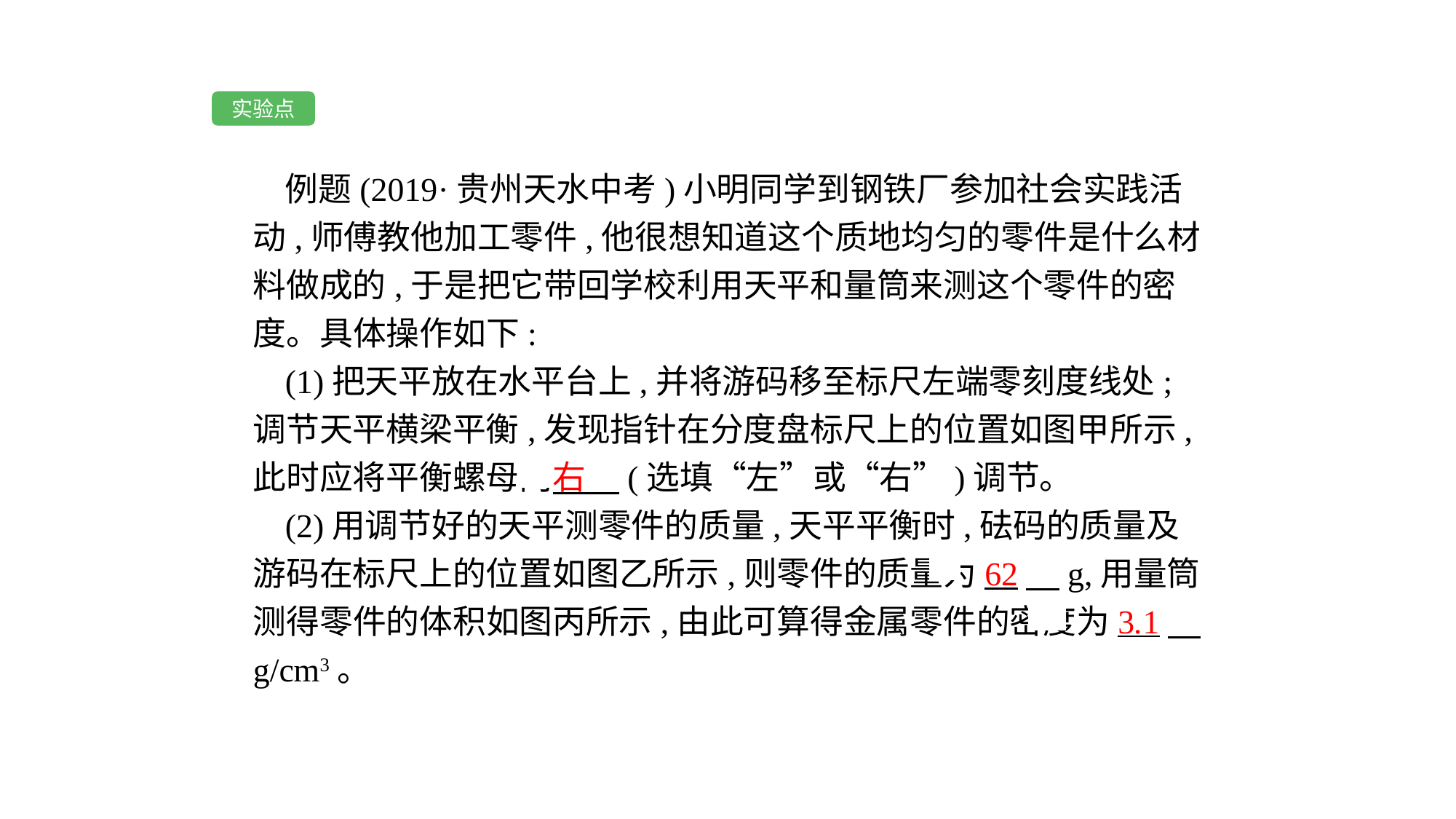

实验点
例题(2019·贵州天水中考)小明同学到钢铁厂参加社会实践活动,师傅教他加工零件,他很想知道这个质地均匀的零件是什么材料做成的,于是把它带回学校利用天平和量筒来测这个零件的密度。具体操作如下:
(1)把天平放在水平台上,并将游码移至标尺左端零刻度线处;调节天平横梁平衡,发现指针在分度盘标尺上的位置如图甲所示,此时应将平衡螺母向右　(选填“左”或“右”)调节。
(2)用调节好的天平测零件的质量,天平平衡时,砝码的质量及游码在标尺上的位置如图乙所示,则零件的质量为62　g,用量筒测得零件的体积如图丙所示,由此可算得金属零件的密度为3.1　g/cm3。